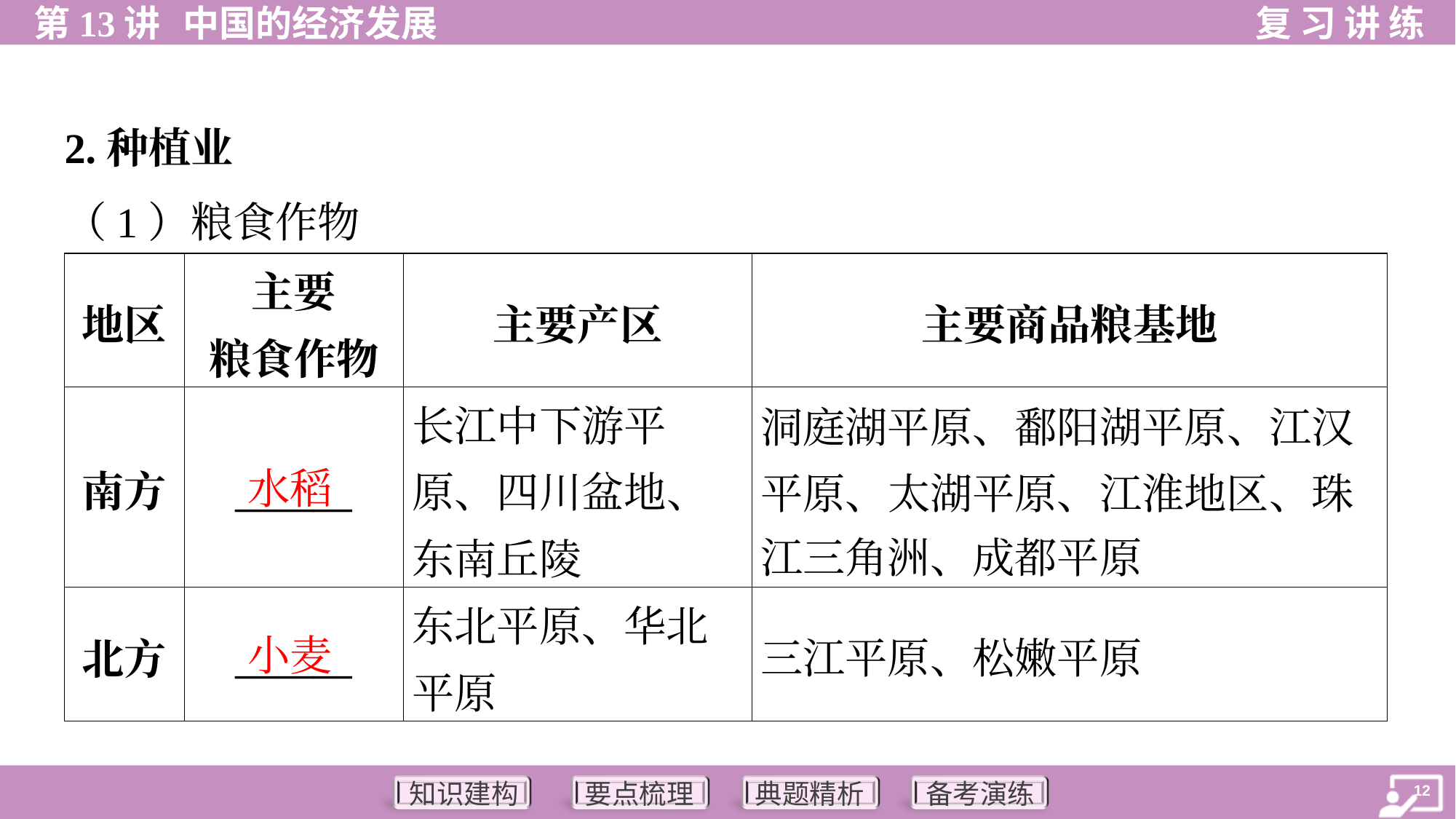

2.种植业
（1）粮食作物
| 地区 | 主要 粮食作物 | 主要产区 | 主要商品粮基地 |
| --- | --- | --- | --- |
| 南方 | \_\_\_\_\_\_ | 长江中下游平原、四川盆地、东南丘陵 | 洞庭湖平原、鄱阳湖平原、江汉 平原、太湖平原、江淮地区、珠 江三角洲、成都平原 |
| 北方 | \_\_\_\_\_\_ | 东北平原、华北平原 | 三江平原、松嫩平原 |
水稻
小麦